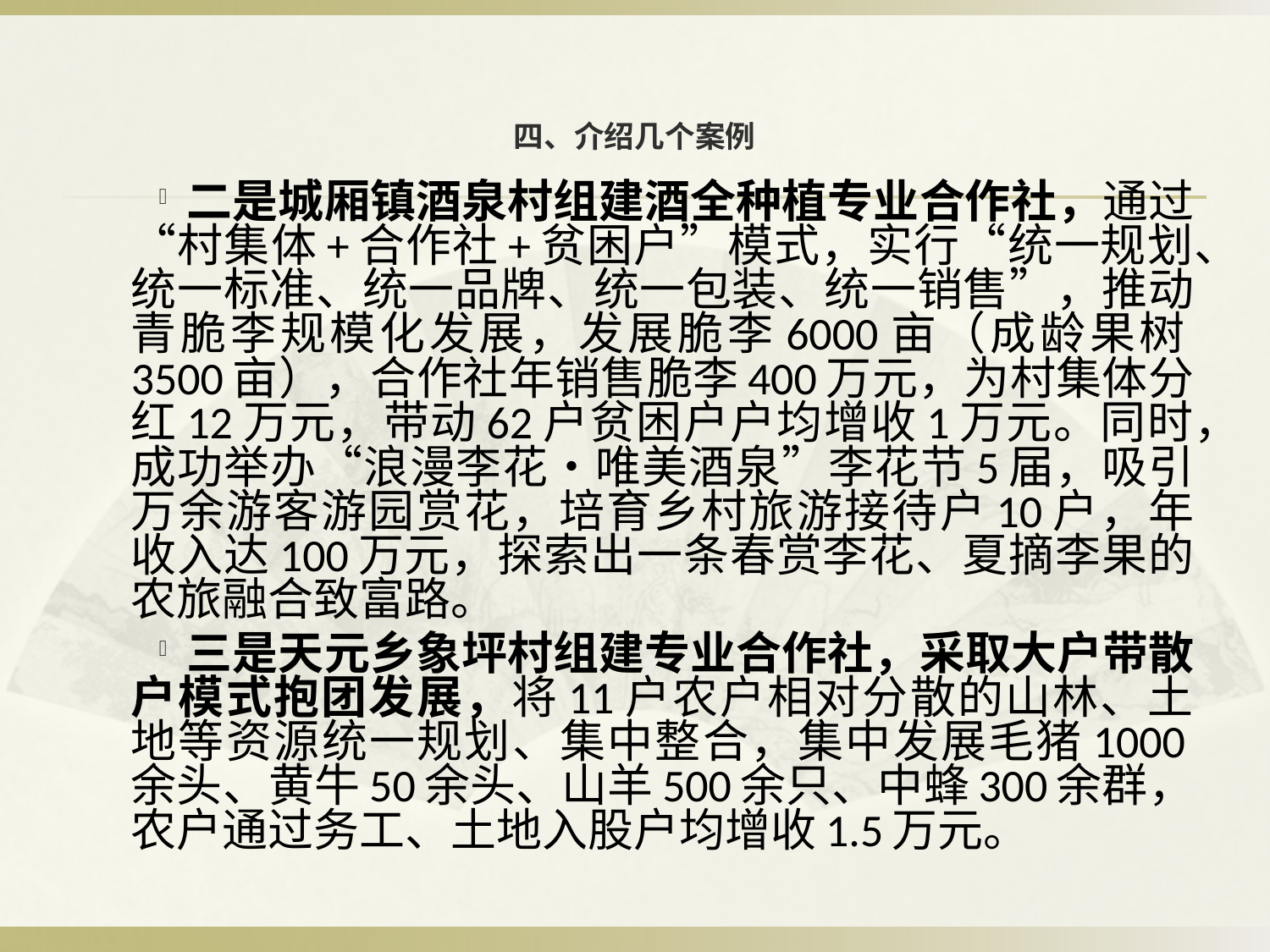

# 四、介绍几个案例
二是城厢镇酒泉村组建酒全种植专业合作社，通过“村集体+合作社+贫困户”模式，实行“统一规划、统一标准、统一品牌、统一包装、统一销售”，推动青脆李规模化发展，发展脆李6000亩（成龄果树3500亩），合作社年销售脆李400万元，为村集体分红12万元，带动62户贫困户户均增收1万元。同时，成功举办“浪漫李花•唯美酒泉”李花节5届，吸引万余游客游园赏花，培育乡村旅游接待户10户，年收入达100万元，探索出一条春赏李花、夏摘李果的农旅融合致富路。
三是天元乡象坪村组建专业合作社，采取大户带散户模式抱团发展，将11户农户相对分散的山林、土地等资源统一规划、集中整合，集中发展毛猪1000余头、黄牛50余头、山羊500余只、中蜂300余群，农户通过务工、土地入股户均增收1.5万元。